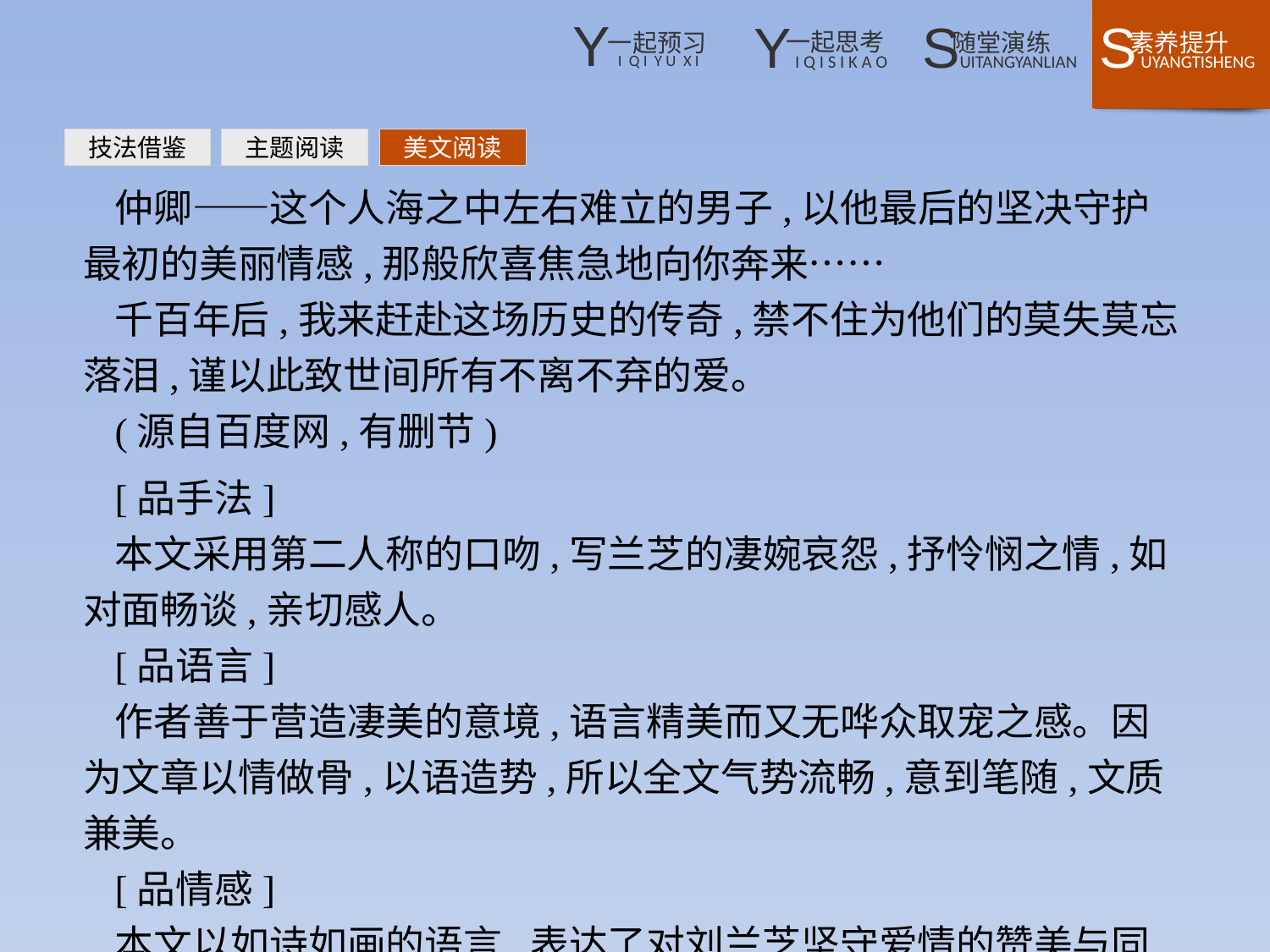

技法借鉴
主题阅读
美文阅读
仲卿——这个人海之中左右难立的男子,以他最后的坚决守护最初的美丽情感,那般欣喜焦急地向你奔来……
千百年后,我来赶赴这场历史的传奇,禁不住为他们的莫失莫忘落泪,谨以此致世间所有不离不弃的爱。
(源自百度网,有删节)
[品手法]
本文采用第二人称的口吻,写兰芝的凄婉哀怨,抒怜悯之情,如对面畅谈,亲切感人。
[品语言]
作者善于营造凄美的意境,语言精美而又无哗众取宠之感。因为文章以情做骨,以语造势,所以全文气势流畅,意到笔随,文质兼美。
[品情感]
本文以如诗如画的语言,表达了对刘兰芝坚守爱情的赞美与同情。